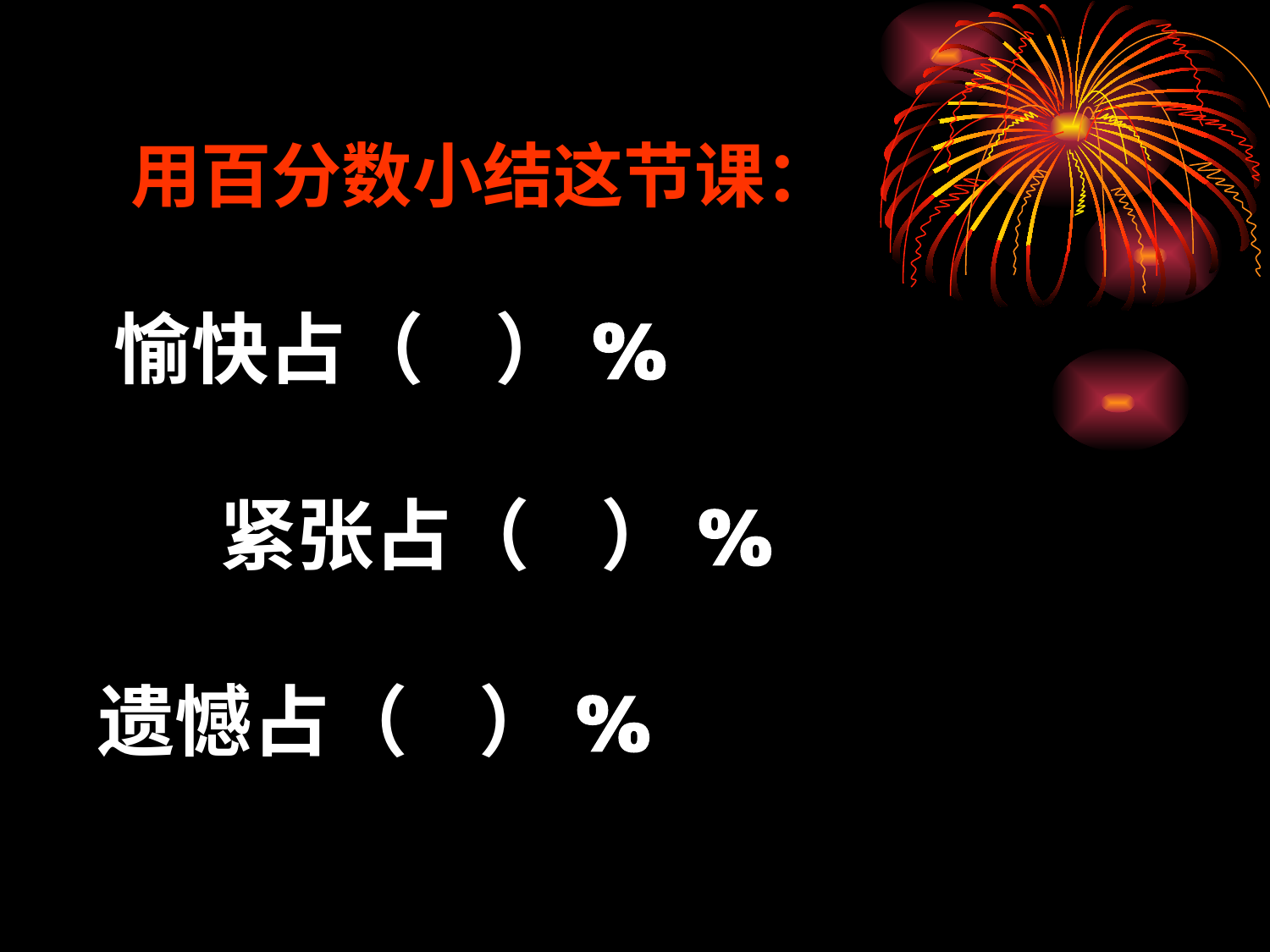

# 用百分数小结这节课： 愉快占（    ）%  紧张占（    ）%     遗憾占（    ）%